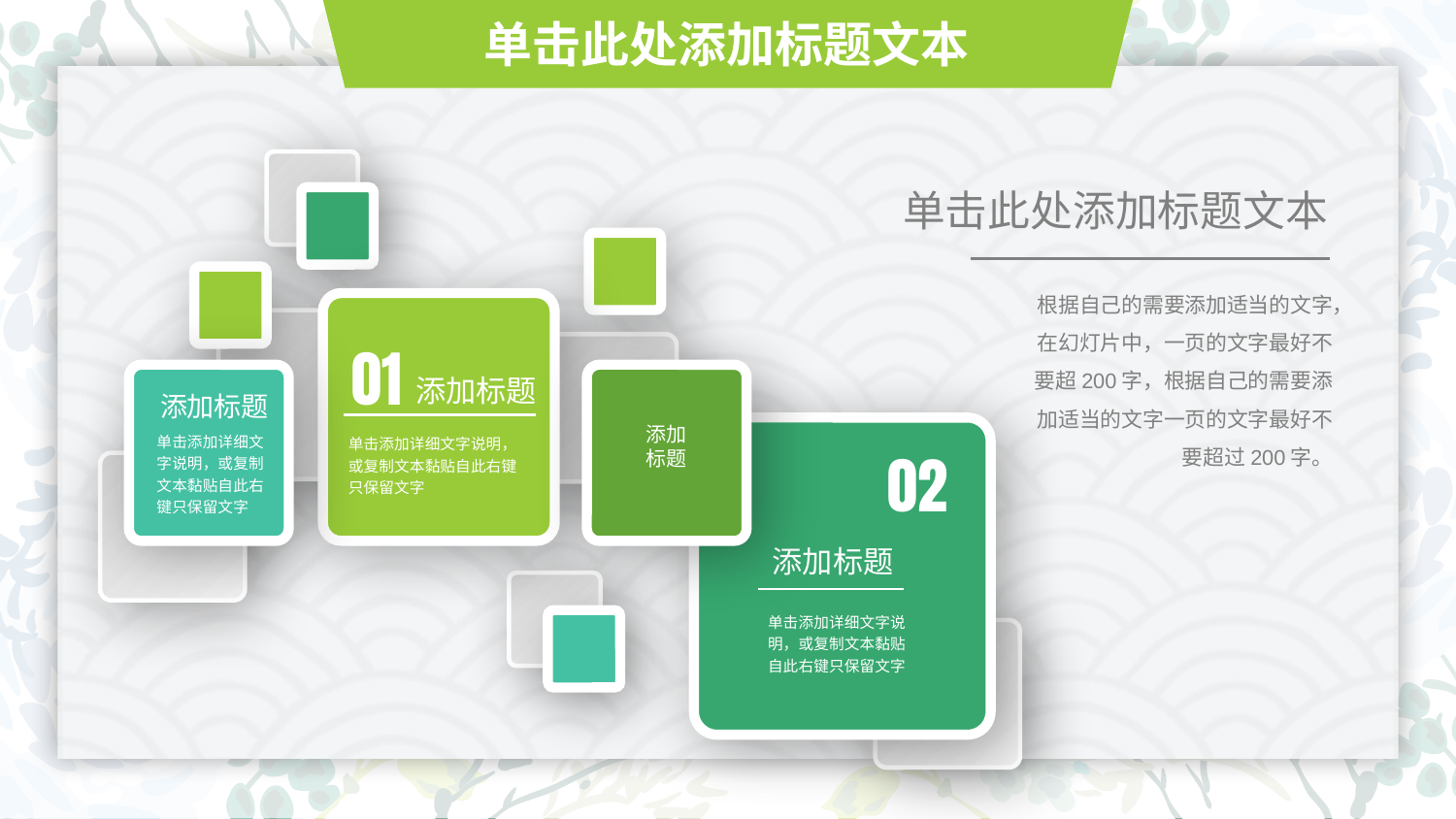

单击此处添加标题文本

单击此处添加标题文本

根据自己的需要添加适当的文字，在幻灯片中，一页的文字最好不要超200字，根据自己的需要添加适当的文字一页的文字最好不要超过200字。

01
添加标题
单击添加详细文字说明，或复制文本黏贴自此右键只保留文字

添加标题
单击添加详细文字说明，或复制文本黏贴自此右键只保留文字

添加
标题

02
添加标题
单击添加详细文字说明，或复制文本黏贴自此右键只保留文字